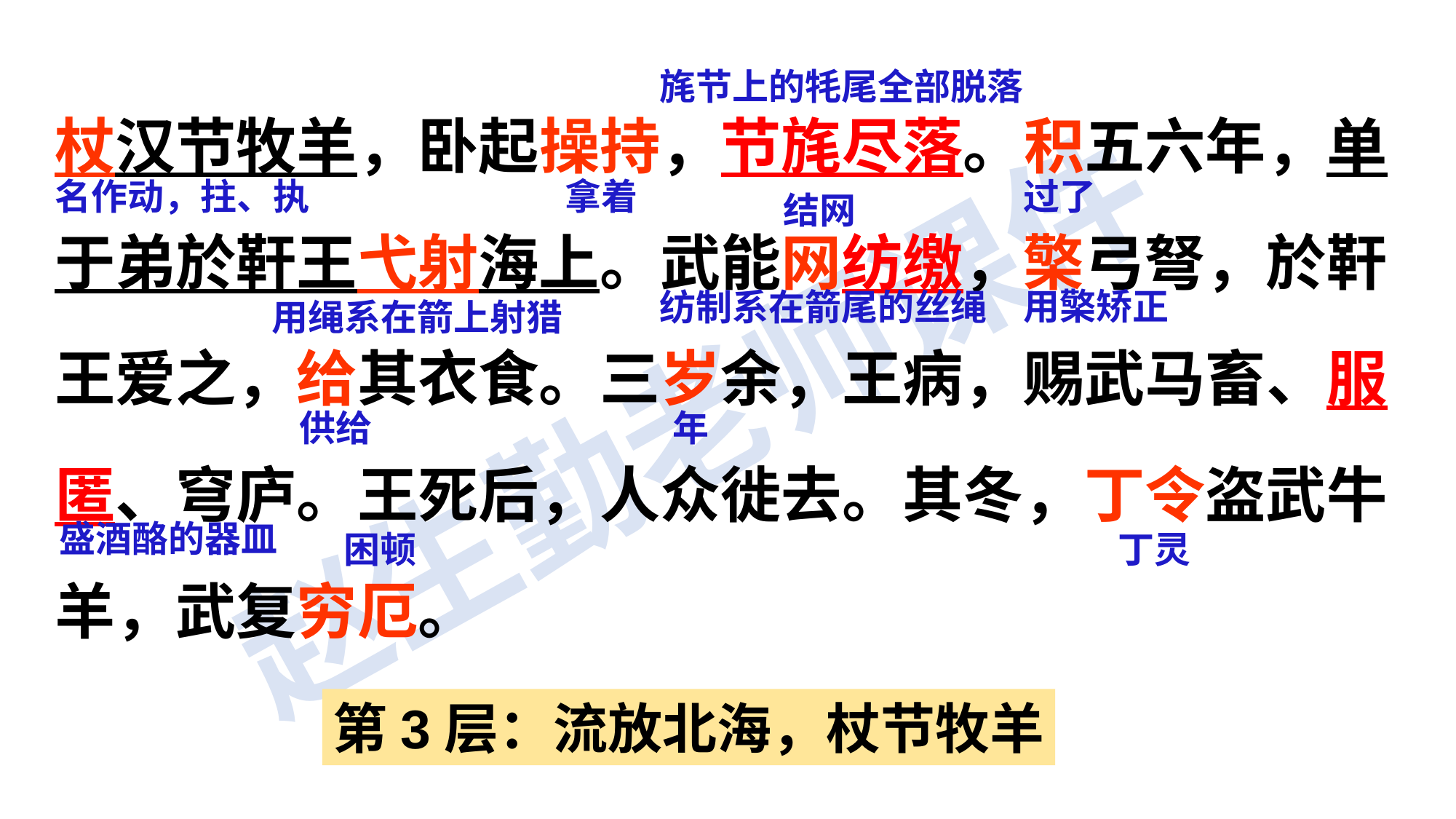

杖汉节牧羊，卧起操持，节旄尽落。积五六年，单于弟於靬王弋射海上。武能网纺缴，檠弓弩，於靬王爱之，给其衣食。三岁余，王病，赐武马畜、服匿、穹庐。王死后，人众徙去。其冬，丁令盗武牛羊，武复穷厄。
旄节上的牦尾全部脱落
名作动，拄、执
拿着
过了
结网
用檠矫正
纺制系在箭尾的丝绳
用绳系在箭上射猎
供给
年
盛酒酪的器皿
困顿
丁灵
第3层：流放北海，杖节牧羊